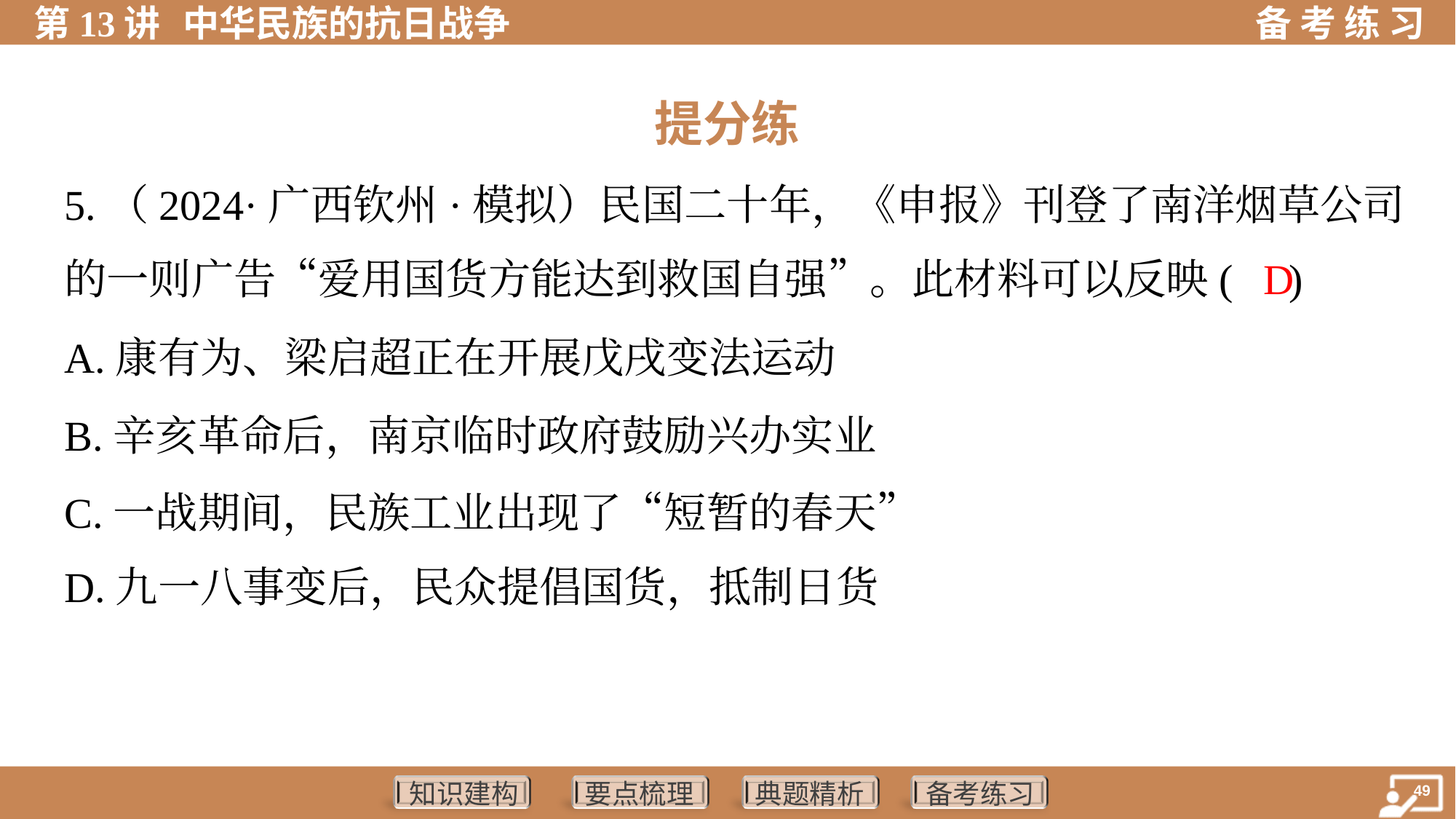

提分练
5.（2024·广西钦州·模拟）民国二十年，《申报》刊登了南洋烟草公司
的一则广告“爱用国货方能达到救国自强”。此材料可以反映(     )
    D
A.康有为、梁启超正在开展戊戌变法运动
B.辛亥革命后，南京临时政府鼓励兴办实业
C.一战期间，民族工业出现了“短暂的春天”
D.九一八事变后，民众提倡国货，抵制日货